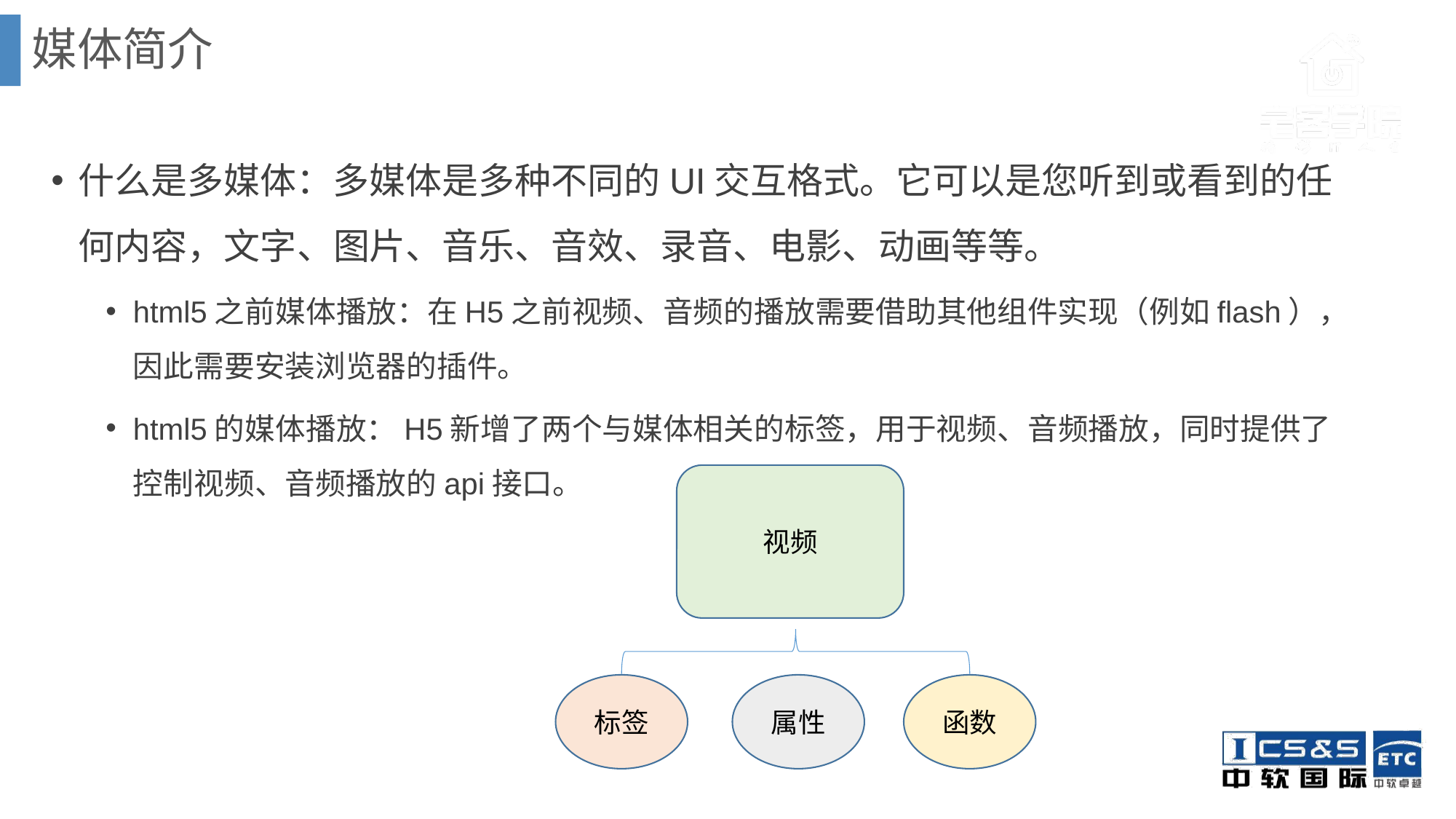

媒体简介
什么是多媒体：多媒体是多种不同的UI交互格式。它可以是您听到或看到的任何内容，文字、图片、音乐、音效、录音、电影、动画等等。
html5之前媒体播放：在H5之前视频、音频的播放需要借助其他组件实现（例如flash），因此需要安装浏览器的插件。
html5的媒体播放：H5新增了两个与媒体相关的标签，用于视频、音频播放，同时提供了控制视频、音频播放的api接口。
视频

标签
属性
函数